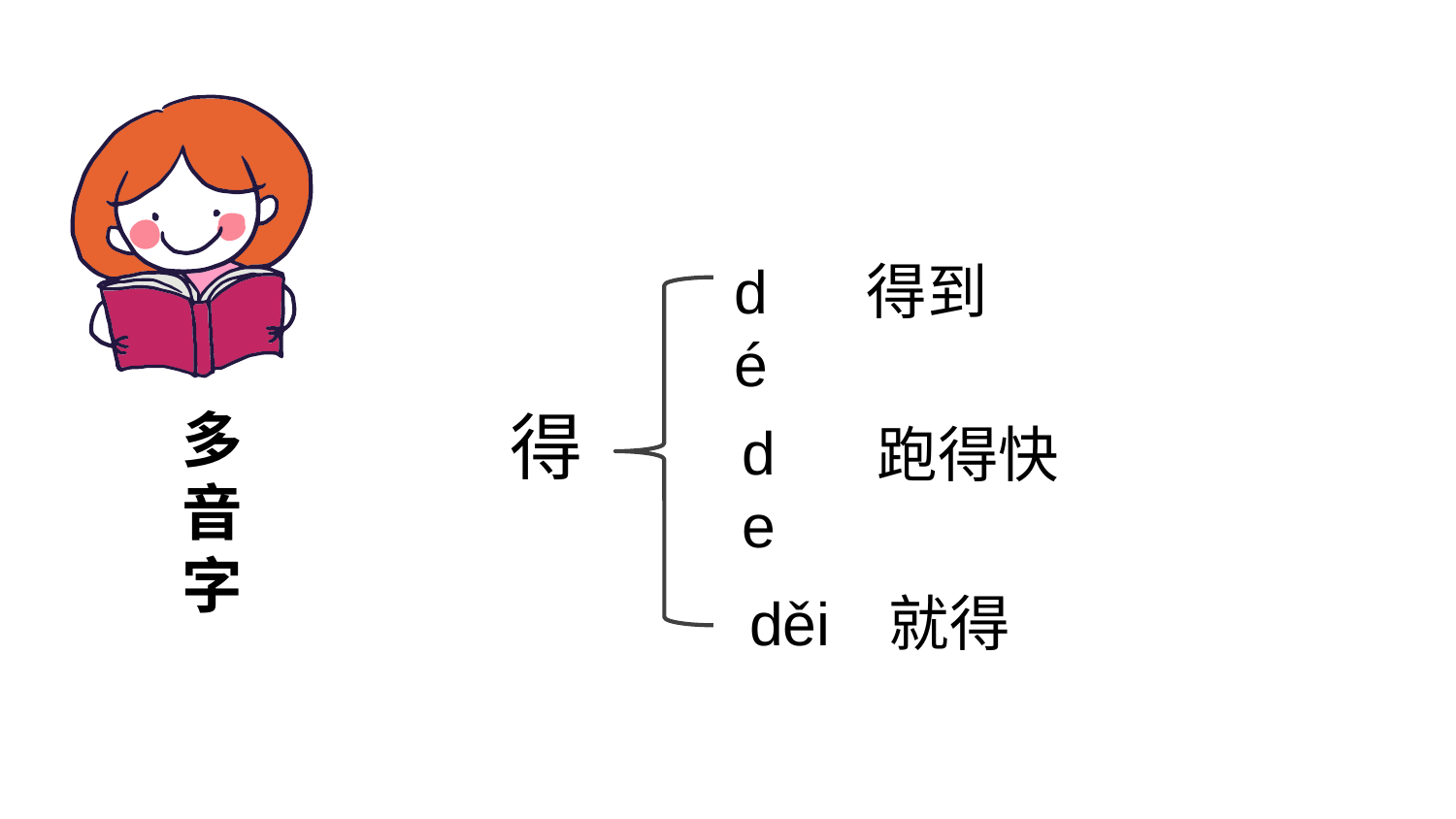

dé
得到

多音字
得
de
跑得快
děi
就得